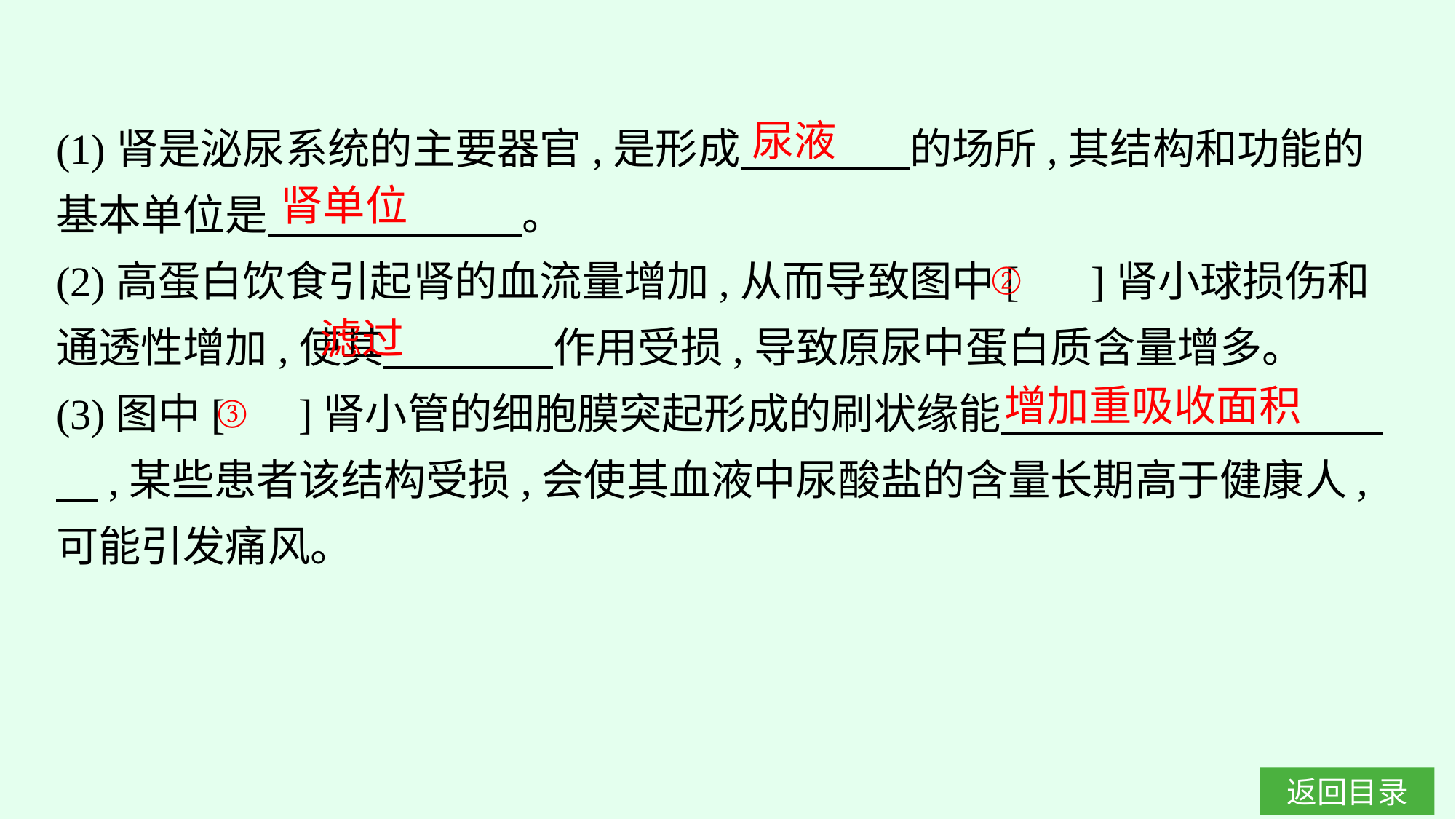

(1)肾是泌尿系统的主要器官,是形成　　　　的场所,其结构和功能的基本单位是　　　　　　。
(2)高蛋白饮食引起肾的血流量增加,从而导致图中[　 ]肾小球损伤和通透性增加,使其　　　　作用受损,导致原尿中蛋白质含量增多。
(3)图中[ 　]肾小管的细胞膜突起形成的刷状缘能　　　　　　　　　　,某些患者该结构受损,会使其血液中尿酸盐的含量长期高于健康人,可能引发痛风。
尿液
肾单位
②
滤过
增加重吸收面积
③